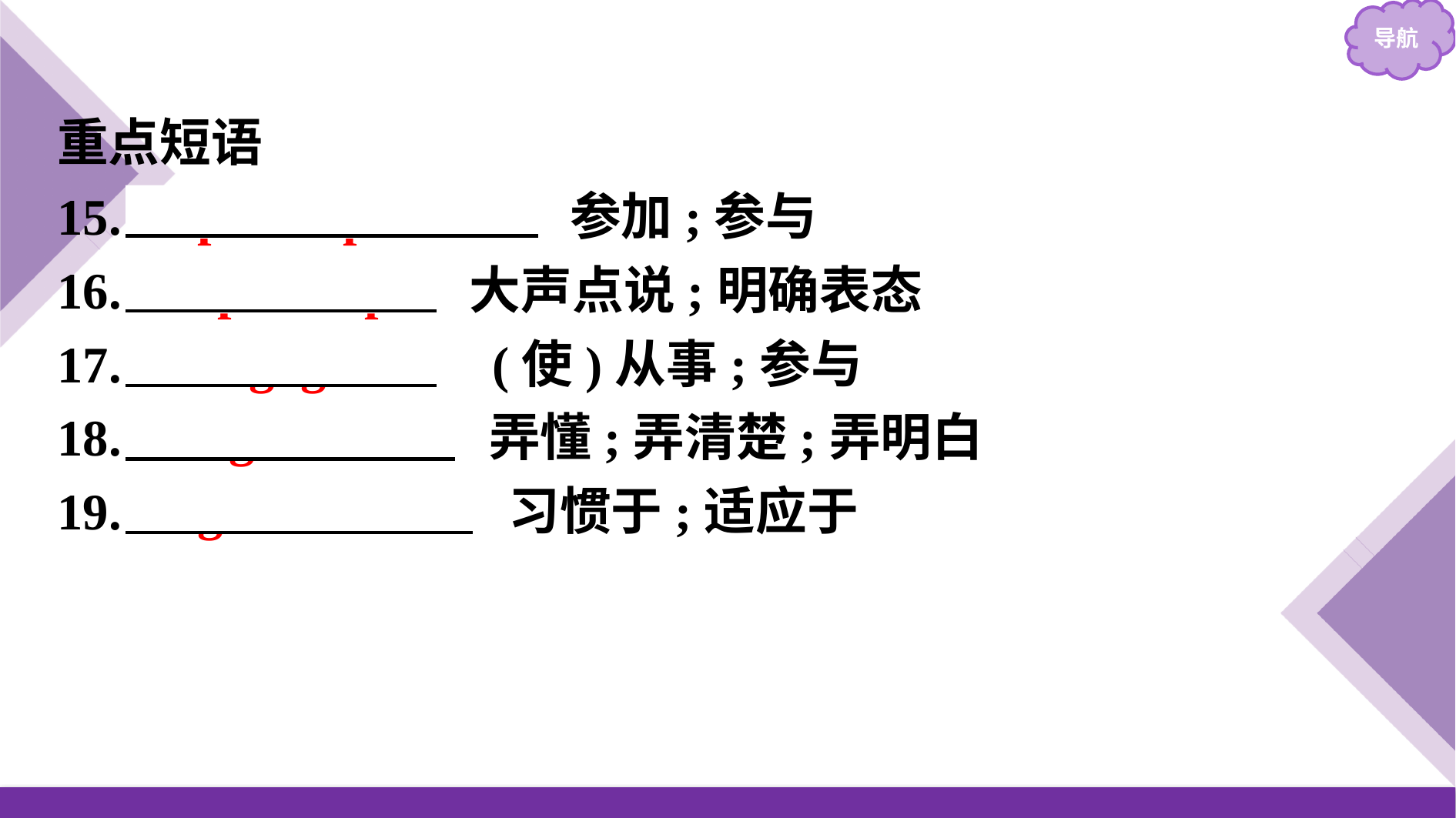

重点短语
15.　participate in　 参加;参与
16.　speak up　 大声点说;明确表态
17.　engage in　 (使)从事;参与
18.　figure out　 弄懂;弄清楚;弄明白
19.　get used to　 习惯于;适应于